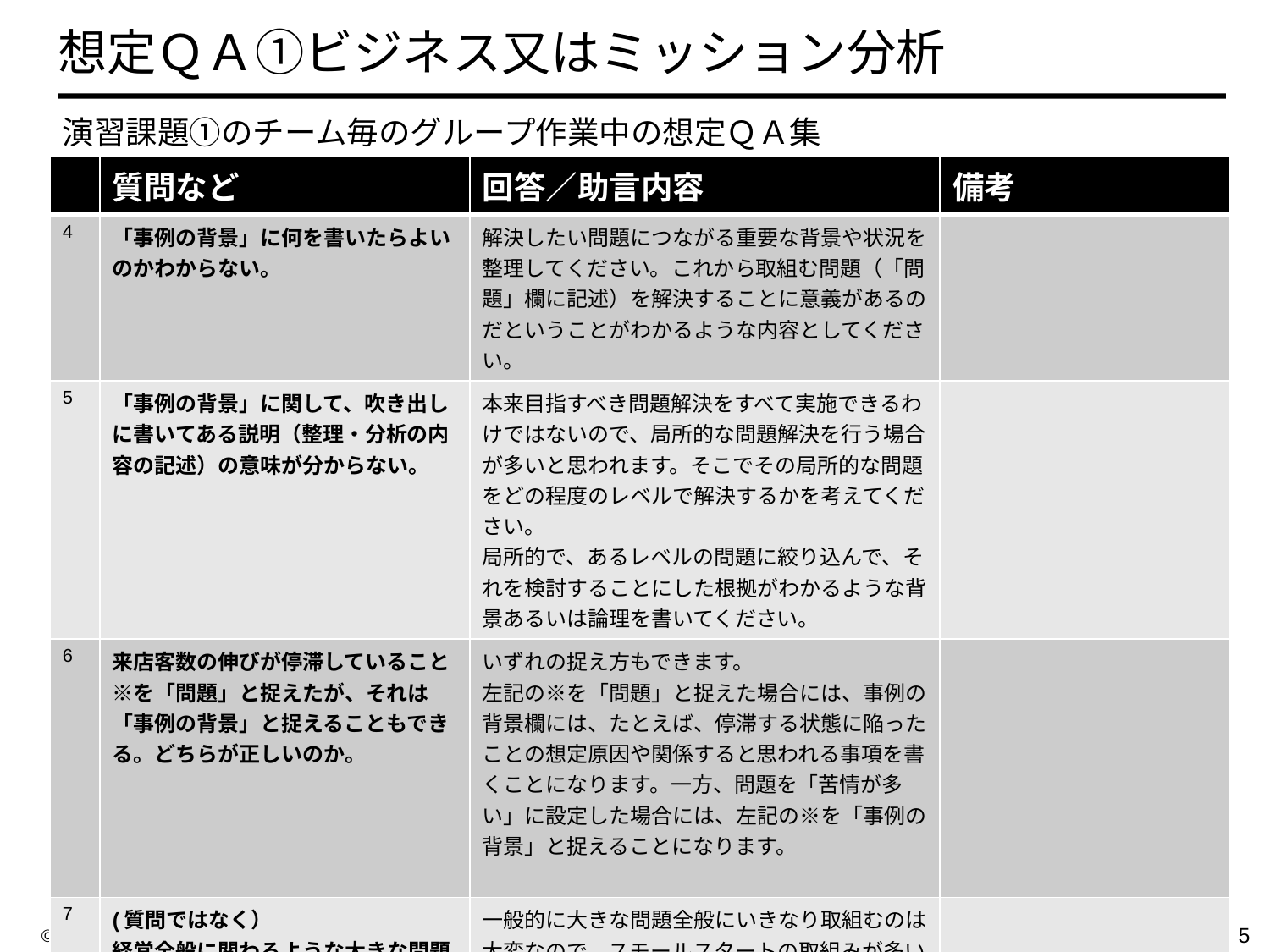

# 想定ＱＡ①ビジネス又はミッション分析
　演習課題①のチーム毎のグループ作業中の想定ＱＡ集

|  | 質問など | 回答／助言内容 | 備考 |
| --- | --- | --- | --- |
| 4 | 「事例の背景」に何を書いたらよいのかわからない。 | 解決したい問題につながる重要な背景や状況を整理してください。これから取組む問題（「問題」欄に記述）を解決することに意義があるのだということがわかるような内容としてください。 |  |
| 5 | 「事例の背景」に関して、吹き出しに書いてある説明（整理・分析の内容の記述）の意味が分からない。 | 本来目指すべき問題解決をすべて実施できるわけではないので、局所的な問題解決を行う場合が多いと思われます。そこでその局所的な問題をどの程度のレベルで解決するかを考えてください。 局所的で、あるレベルの問題に絞り込んで、それを検討することにした根拠がわかるような背景あるいは論理を書いてください。 |  |
| 6 | 来店客数の伸びが停滞していること※を「問題」と捉えたが、それは「事例の背景」と捉えることもできる。どちらが正しいのか。 | いずれの捉え方もできます。 左記の※を「問題」と捉えた場合には、事例の背景欄には、たとえば、停滞する状態に陥ったことの想定原因や関係すると思われる事項を書くことになります。一方、問題を「苦情が多い」に設定した場合には、左記の※を「事例の背景」と捉えることになります。 |  |
| 7 | (質問ではなく） 経営全般に関わるような大きな問題に取り組もうとしているチームを見かけた場合。 | 一般的に大きな問題全般にいきなり取組むのは大変なので、スモールスタートの取組みが多いと思います。 ここでも、問題を局所化して、取り組むほうが具体化しやすいと思います。 |  |